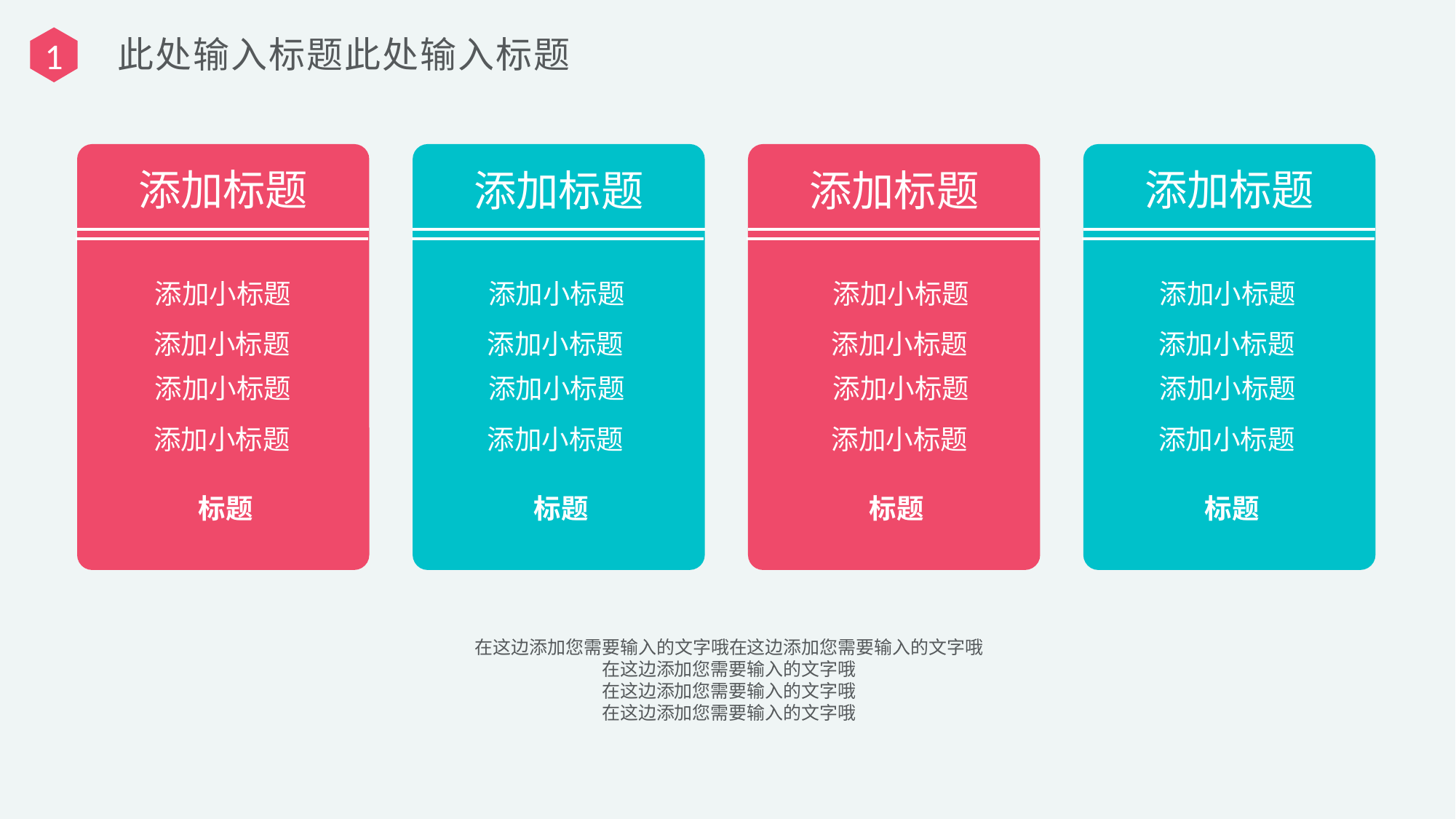

此处输入标题此处输入标题
1

添加标题
添加小标题
添加小标题
添加小标题
添加小标题
标题

添加标题
添加小标题
添加小标题
添加小标题
添加小标题

标题

添加标题
添加小标题
添加小标题
添加小标题
添加小标题

标题

添加标题
添加小标题
添加小标题
添加小标题
添加小标题

标题
在这边添加您需要输入的文字哦在这边添加您需要输入的文字哦
在这边添加您需要输入的文字哦
在这边添加您需要输入的文字哦
在这边添加您需要输入的文字哦